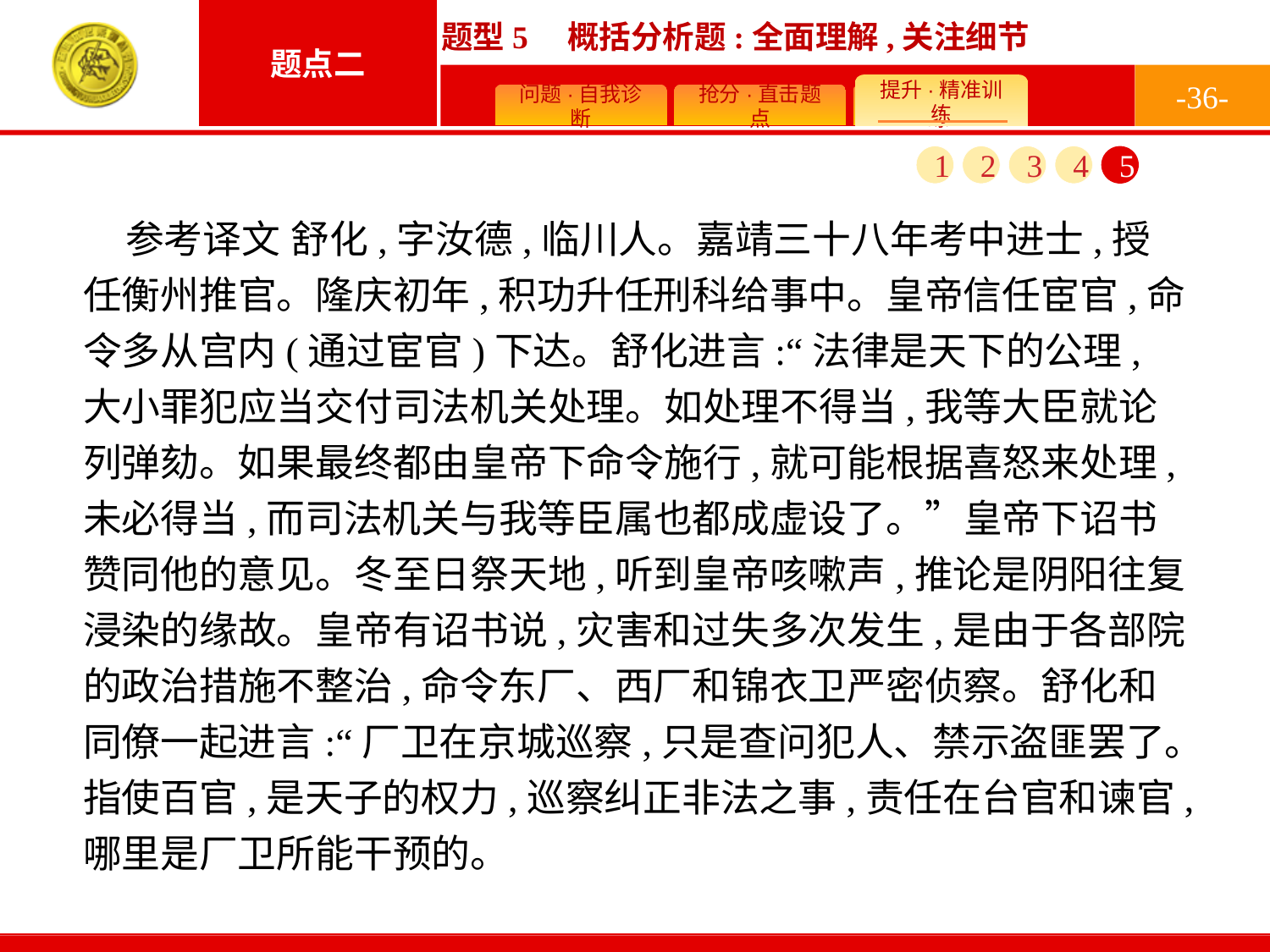

-36-
1
2
3
4
5
参考译文 舒化,字汝德,临川人。嘉靖三十八年考中进士,授任衡州推官。隆庆初年,积功升任刑科给事中。皇帝信任宦官,命令多从宫内(通过宦官)下达。舒化进言:“法律是天下的公理,大小罪犯应当交付司法机关处理。如处理不得当,我等大臣就论列弹劾。如果最终都由皇帝下命令施行,就可能根据喜怒来处理,未必得当,而司法机关与我等臣属也都成虚设了。”皇帝下诏书赞同他的意见。冬至日祭天地,听到皇帝咳嗽声,推论是阴阳往复浸染的缘故。皇帝有诏书说,灾害和过失多次发生,是由于各部院的政治措施不整治,命令东厂、西厂和锦衣卫严密侦察。舒化和同僚一起进言:“厂卫在京城巡察,只是查问犯人、禁示盗匪罢了。指使百官,是天子的权力,巡察纠正非法之事,责任在台官和谏官,哪里是厂卫所能干预的。